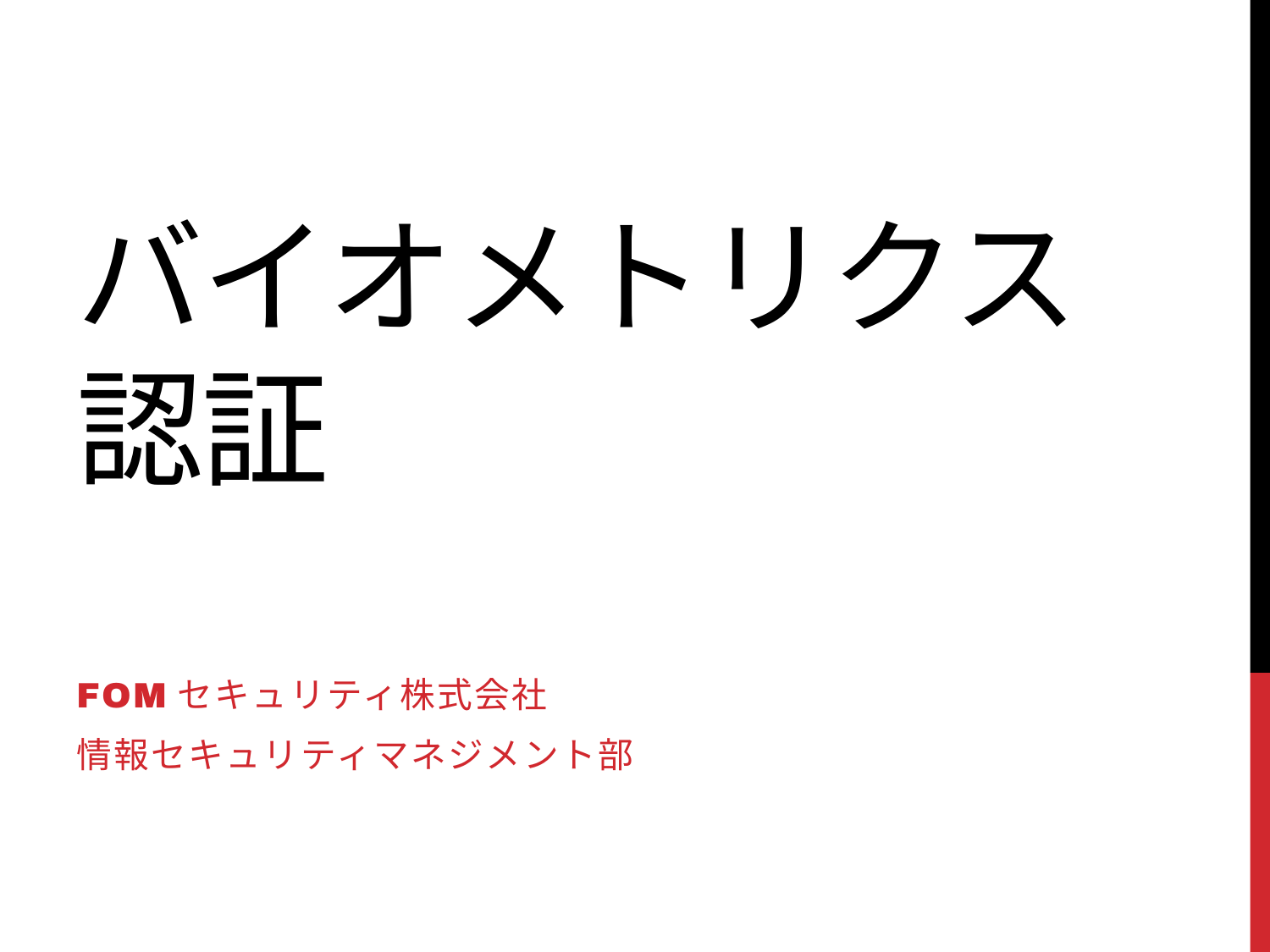

# バイオメトリクス認証
FOMセキュリティ株式会社
情報セキュリティマネジメント部